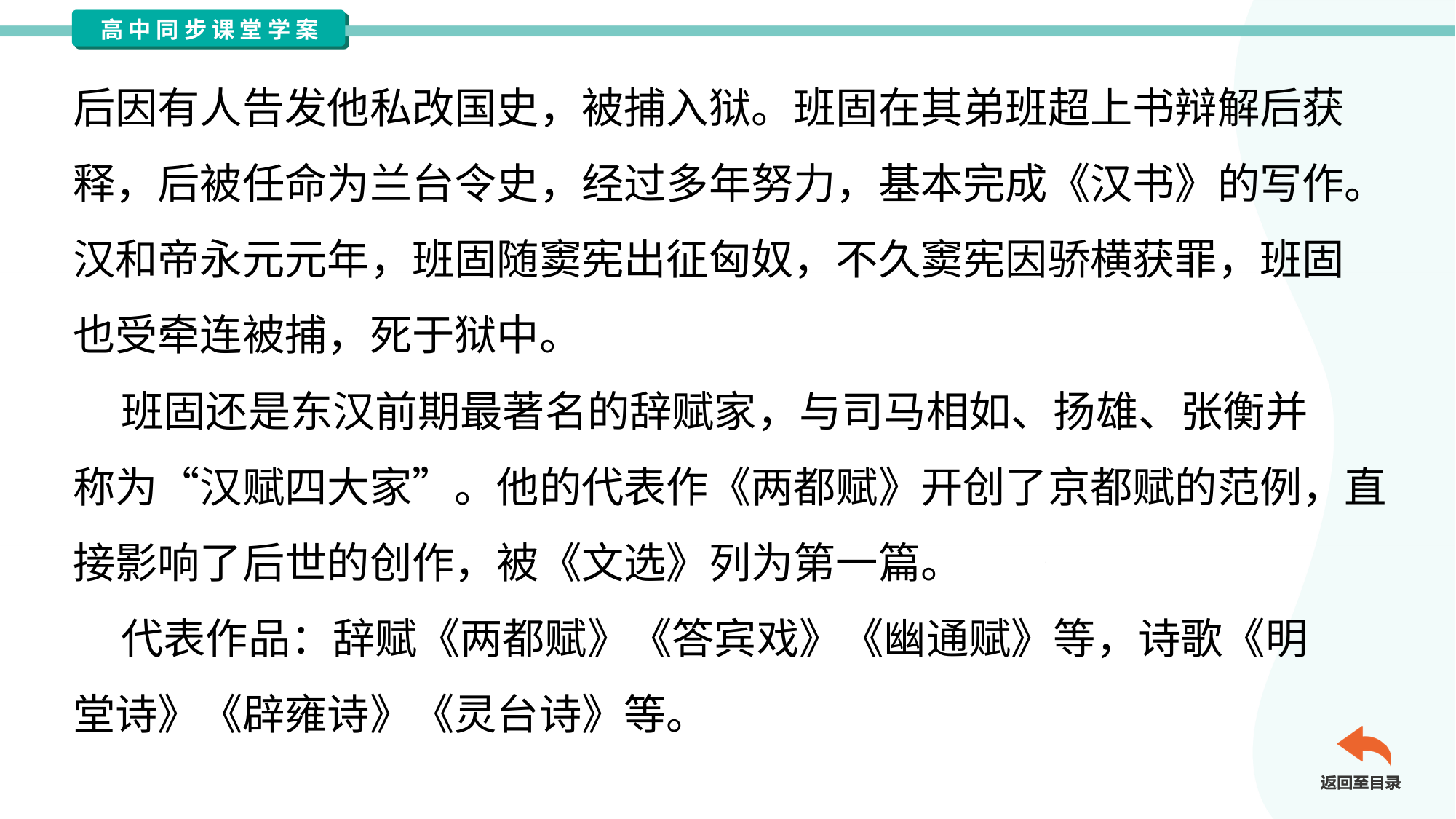

后因有人告发他私改国史，被捕入狱。班固在其弟班超上书辩解后获
释，后被任命为兰台令史，经过多年努力，基本完成《汉书》的写作。
汉和帝永元元年，班固随窦宪出征匈奴，不久窦宪因骄横获罪，班固
也受牵连被捕，死于狱中。
    班固还是东汉前期最著名的辞赋家，与司马相如、扬雄、张衡并
称为“汉赋四大家”。他的代表作《两都赋》开创了京都赋的范例，直
接影响了后世的创作，被《文选》列为第一篇。
    代表作品：辞赋《两都赋》《答宾戏》《幽通赋》等，诗歌《明
堂诗》《辟雍诗》《灵台诗》等。